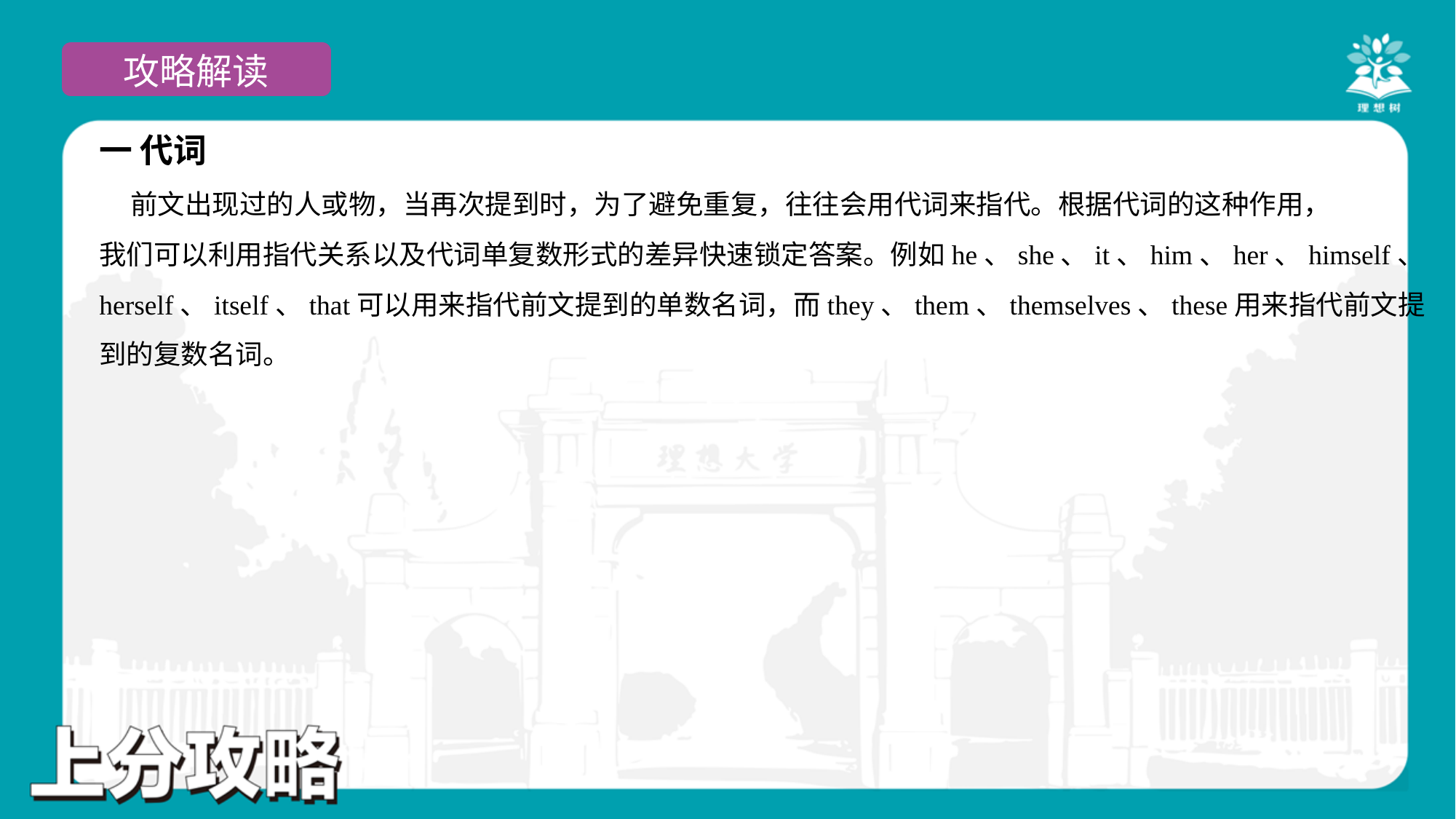

一 代词
    前文出现过的人或物，当再次提到时，为了避免重复，往往会用代词来指代。根据代词的这种作用，
我们可以利用指代关系以及代词单复数形式的差异快速锁定答案。例如he、she、it、him、her、himself、
herself、itself、that可以用来指代前文提到的单数名词，而they、them、themselves、these用来指代前文提
到的复数名词。